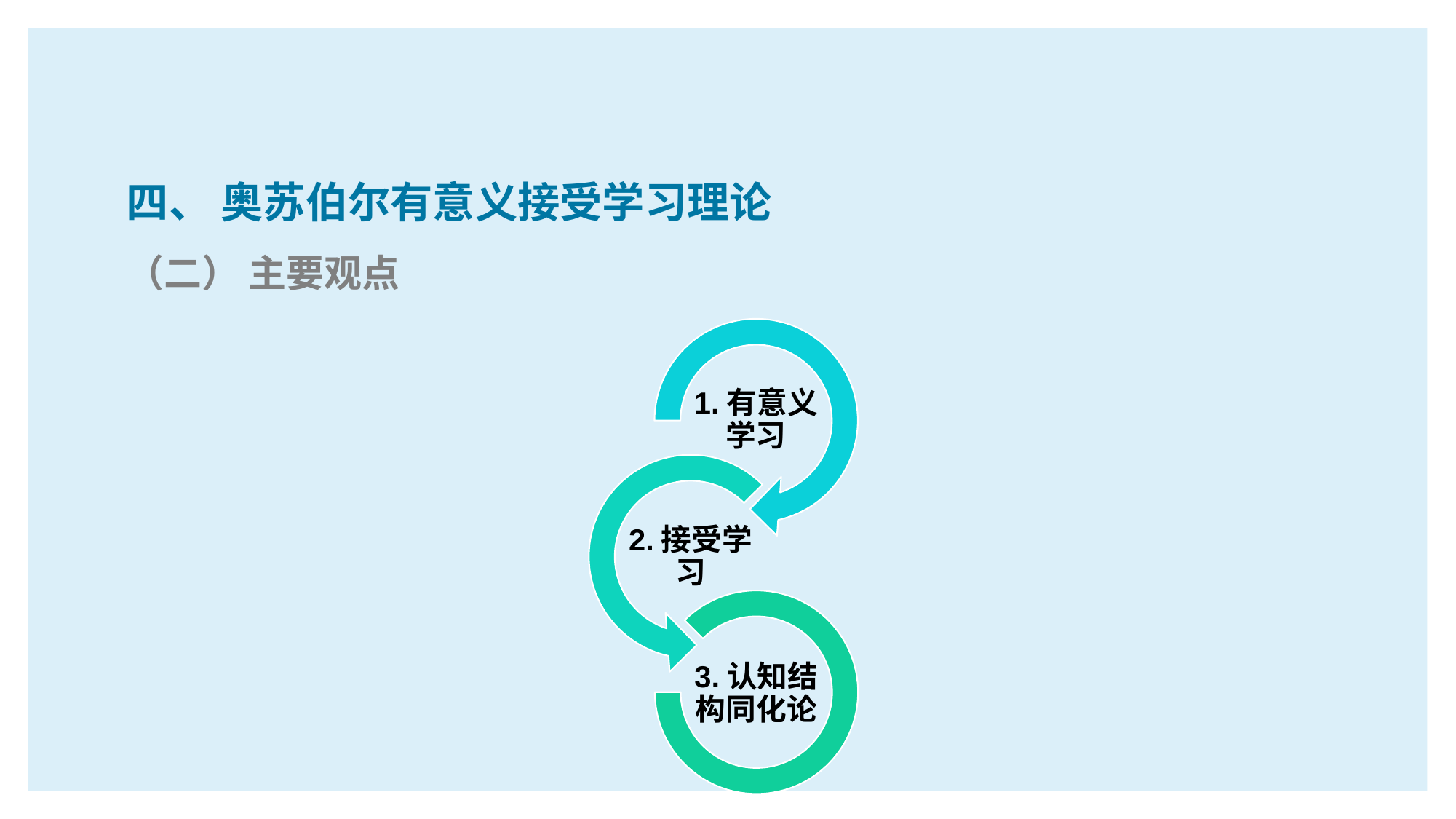

四、 奥苏伯尔有意义接受学习理论
（二） 主要观点

1.有意义学习
2.接受学习
3.认知结构同化论